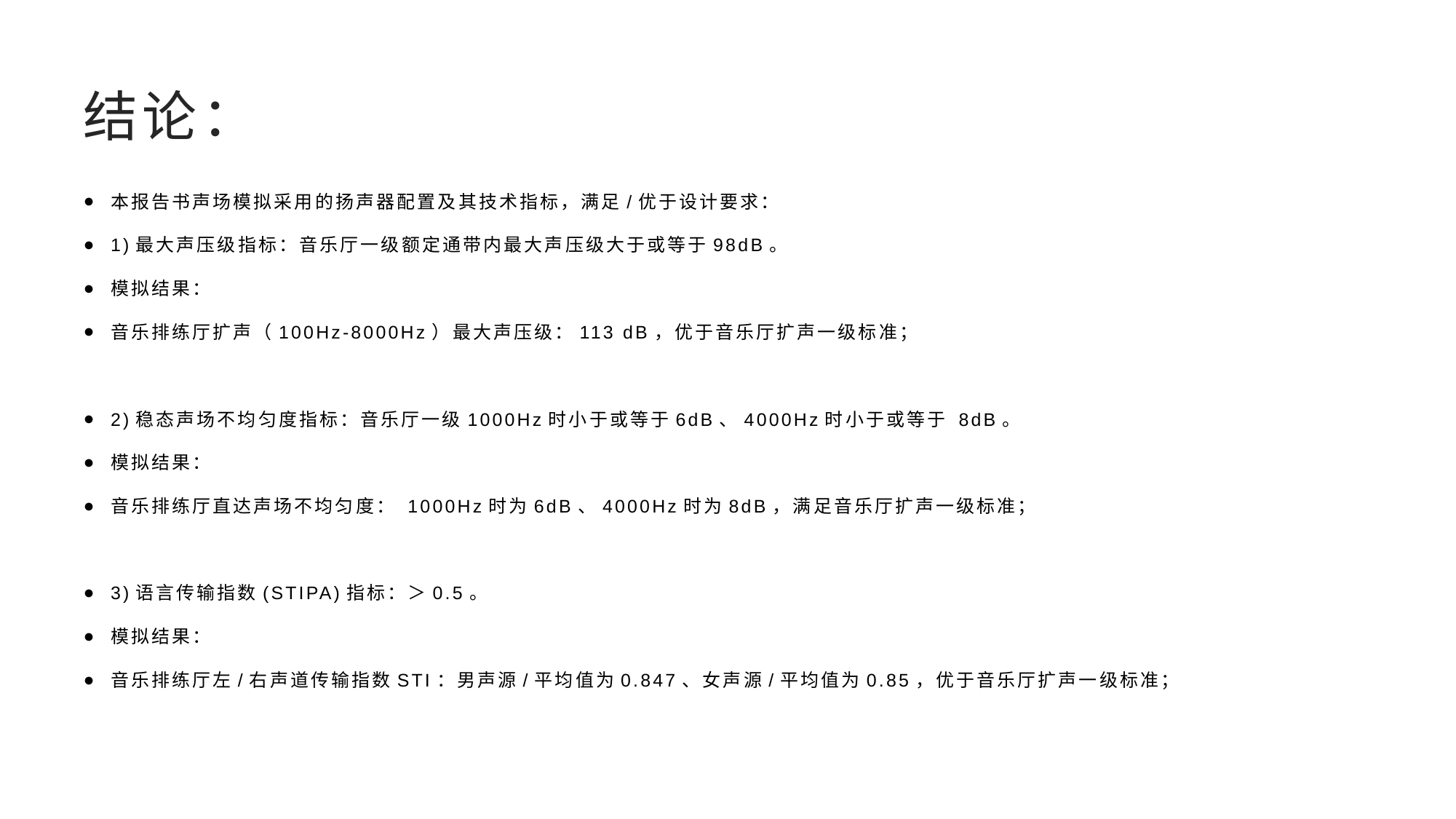

# 结论：
本报告书声场模拟采用的扬声器配置及其技术指标，满足/优于设计要求：
1)最大声压级指标：音乐厅一级额定通带内最大声压级大于或等于98dB。
模拟结果：
音乐排练厅扩声（100Hz-8000Hz）最大声压级：113 dB，优于音乐厅扩声一级标准；

2)稳态声场不均匀度指标：音乐厅一级1000Hz时小于或等于6dB、4000Hz时小于或等于 8dB。
模拟结果：
音乐排练厅直达声场不均匀度： 1000Hz时为6dB、4000Hz时为8dB，满足音乐厅扩声一级标准；

3)语言传输指数(STIPA)指标：＞0.5。
模拟结果：
音乐排练厅左/右声道传输指数STI：男声源/平均值为0.847、女声源/平均值为0.85，优于音乐厅扩声一级标准；